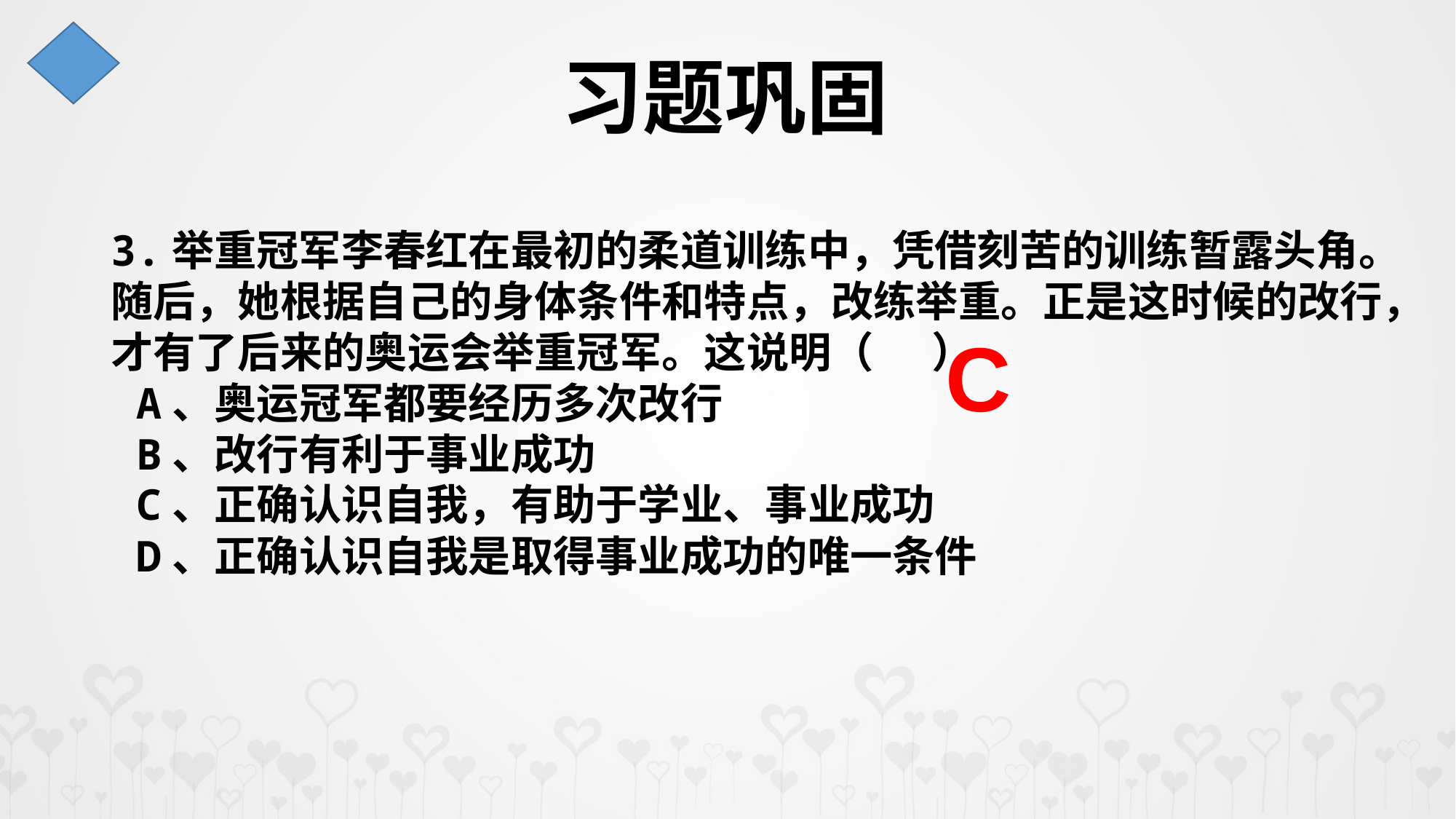

习题巩固
3.举重冠军李春红在最初的柔道训练中，凭借刻苦的训练暂露头角。随后，她根据自己的身体条件和特点，改练举重。正是这时候的改行，才有了后来的奥运会举重冠军。这说明（      ）
 A、奥运冠军都要经历多次改行
 B、改行有利于事业成功
 C、正确认识自我，有助于学业、事业成功
 D、正确认识自我是取得事业成功的唯一条件
C